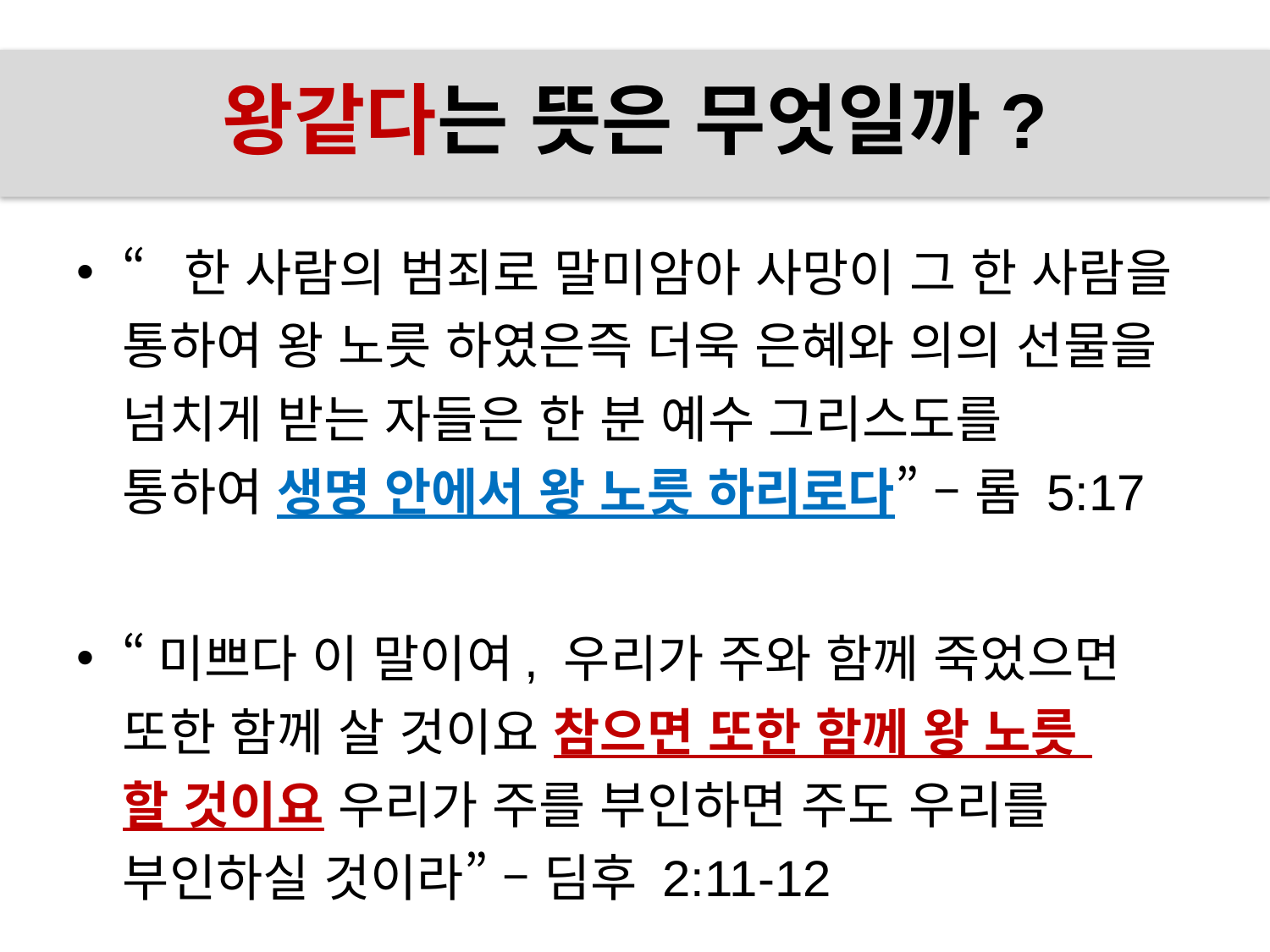

# 왕같다는 뜻은 무엇일까?

“한 사람의 범죄로 말미암아 사망이 그 한 사람을 통하여 왕 노릇 하였은즉 더욱 은혜와 의의 선물을 넘치게 받는 자들은 한 분 예수 그리스도를
통하여 생명 안에서 왕 노릇 하리로다” – 롬 5:17

“미쁘다 이 말이여, 우리가 주와 함께 죽었으면
또한 함께 살 것이요 참으면 또한 함께 왕 노릇
할 것이요 우리가 주를 부인하면 주도 우리를
부인하실 것이라” – 딤후 2:11-12